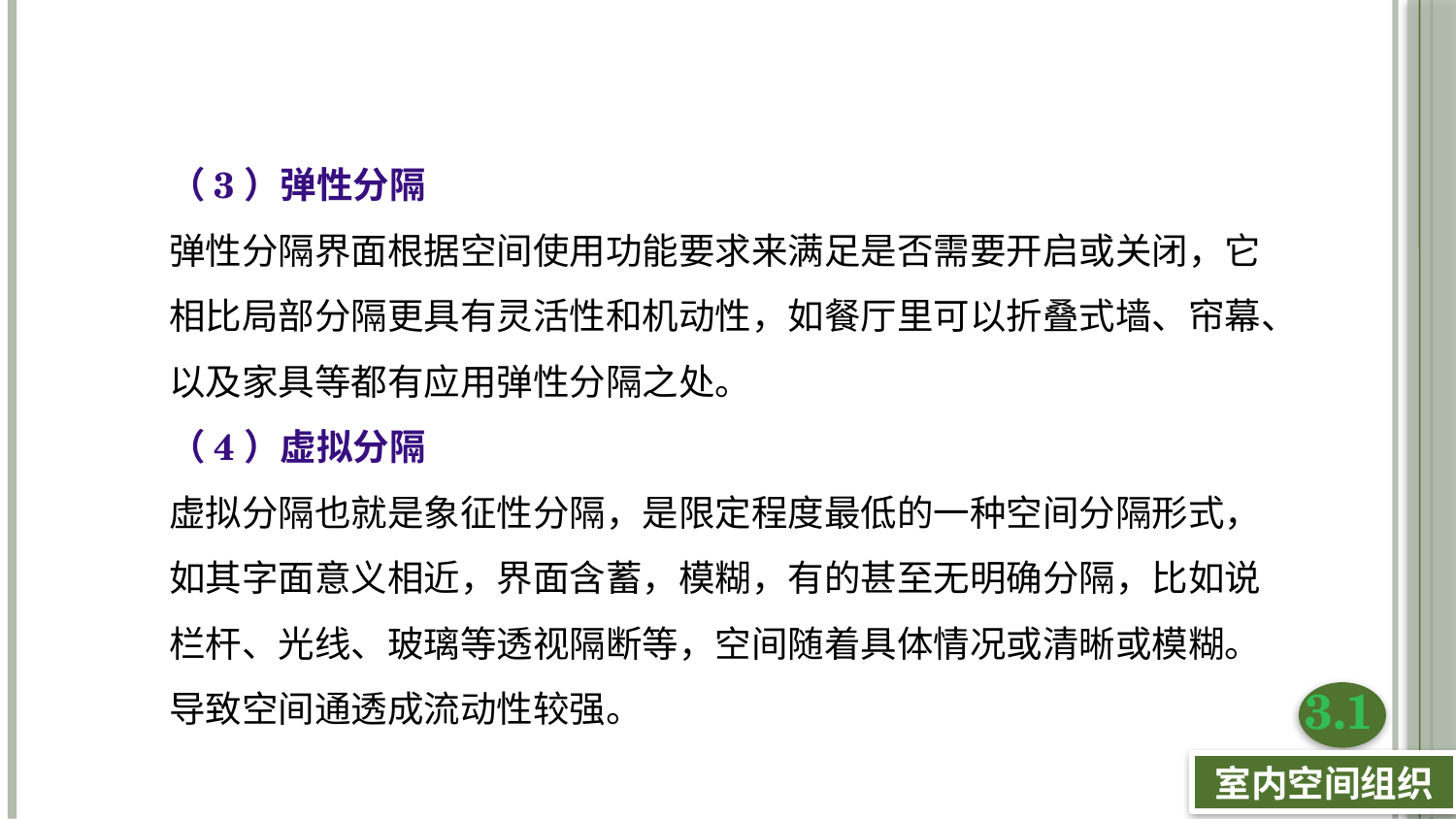

（3）弹性分隔
弹性分隔界面根据空间使用功能要求来满足是否需要开启或关闭，它相比局部分隔更具有灵活性和机动性，如餐厅里可以折叠式墙、帘幕、以及家具等都有应用弹性分隔之处。
（4）虚拟分隔
虚拟分隔也就是象征性分隔，是限定程度最低的一种空间分隔形式，如其字面意义相近，界面含蓄，模糊，有的甚至无明确分隔，比如说栏杆、光线、玻璃等透视隔断等，空间随着具体情况或清晰或模糊。导致空间通透成流动性较强。
3.1
室内空间组织